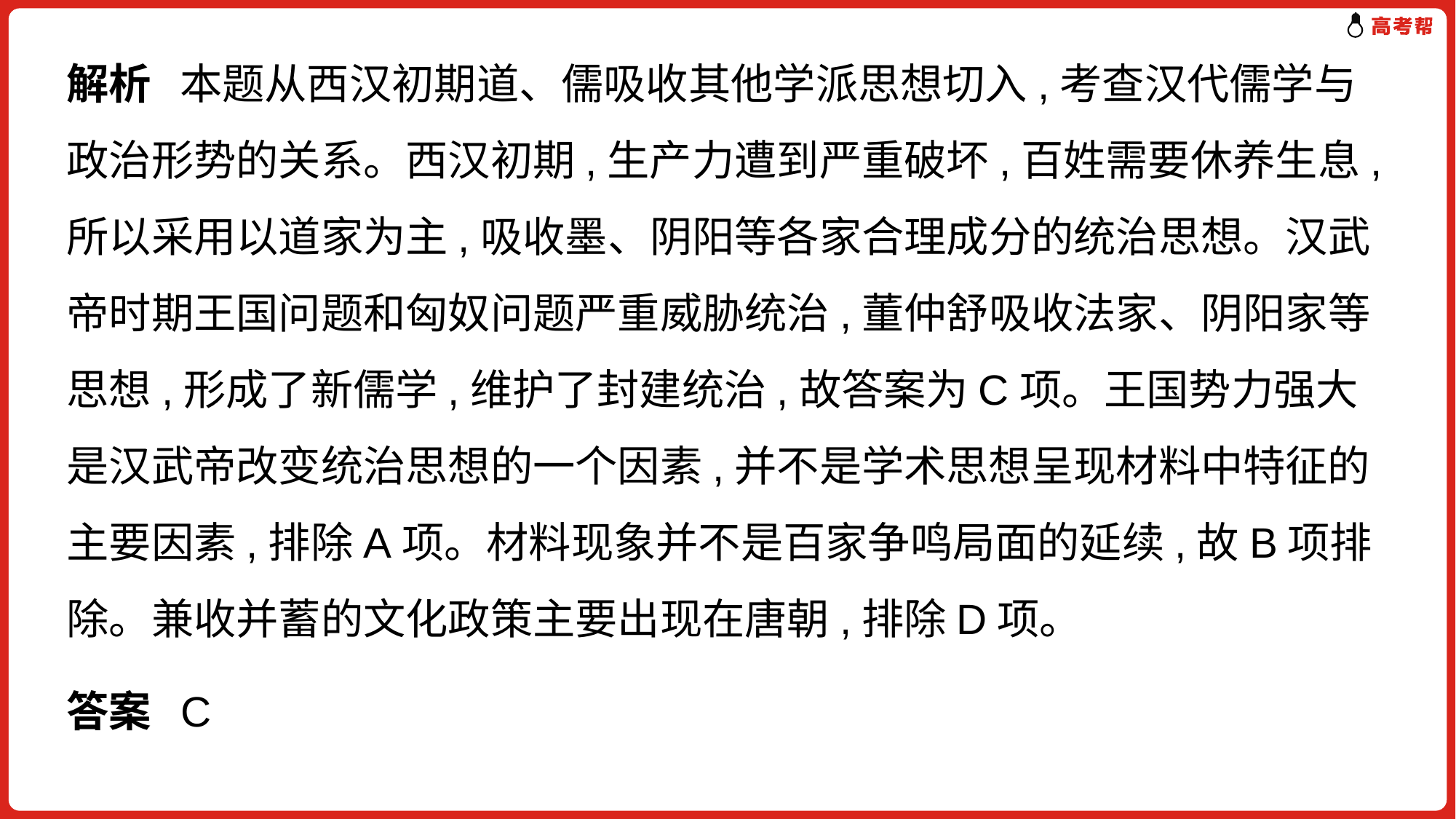

解析   本题从西汉初期道、儒吸收其他学派思想切入,考查汉代儒学与政治形势的关系。西汉初期,生产力遭到严重破坏,百姓需要休养生息,所以采用以道家为主,吸收墨、阴阳等各家合理成分的统治思想。汉武帝时期王国问题和匈奴问题严重威胁统治,董仲舒吸收法家、阴阳家等思想,形成了新儒学,维护了封建统治,故答案为C项。王国势力强大是汉武帝改变统治思想的一个因素,并不是学术思想呈现材料中特征的主要因素,排除A项。材料现象并不是百家争鸣局面的延续,故B项排除。兼收并蓄的文化政策主要出现在唐朝,排除D项。
答案  C